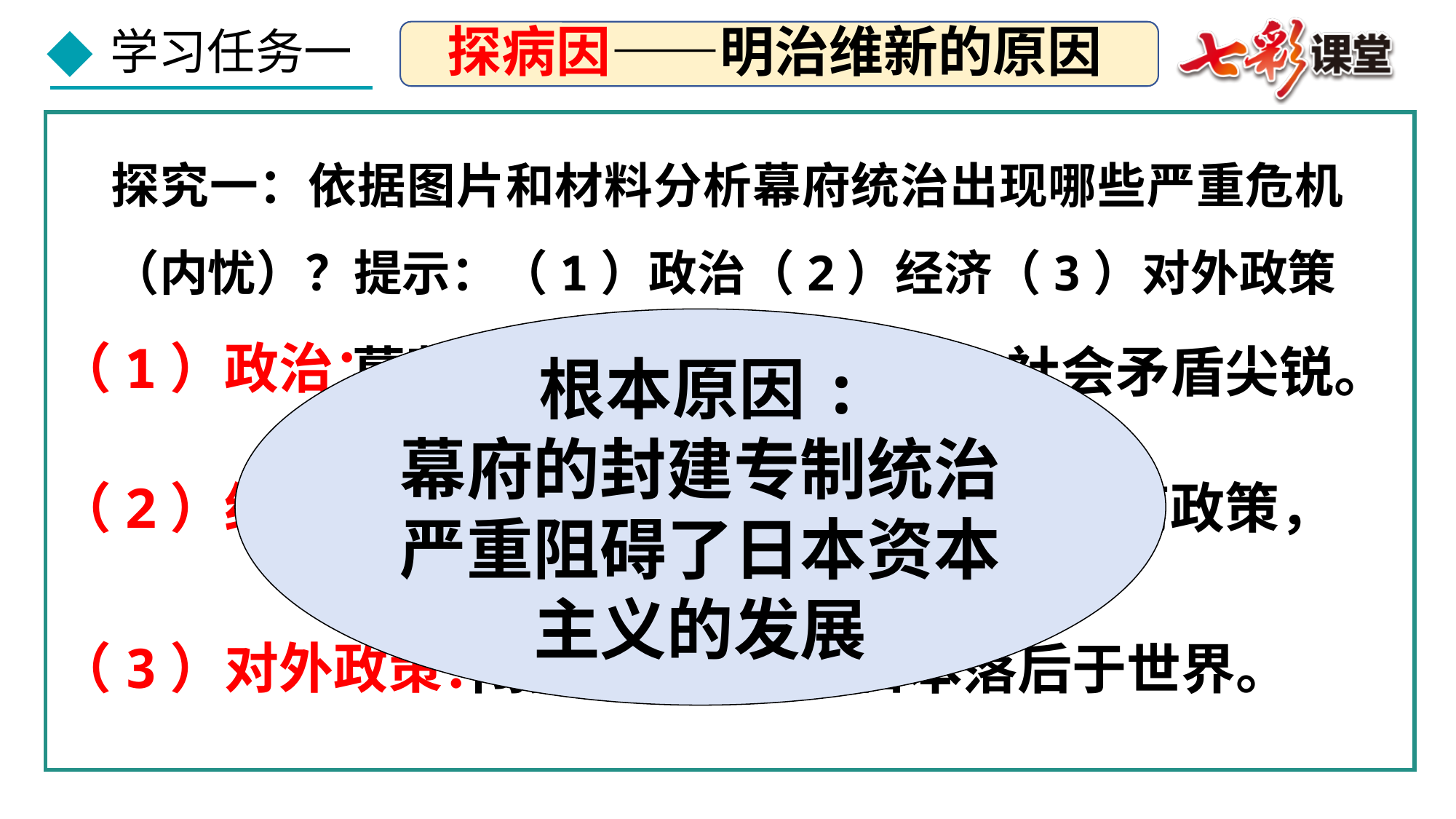

探病因——明治维新的原因

探究一：依据图片和材料分析幕府统治出现哪些严重危机（内忧）？提示：（1）政治（2）经济（3）对外政策
根本原因:
幕府的封建专制统治严重阻碍了日本资本主义的发展
（1）政治：
幕藩体制，社会等级森严，社会矛盾尖锐。
（2）经济：
手工业破产、黄金外流和重农抑商政策，阻碍了资本主义的发展。
（3）对外政策：
闭关锁国政策使日本落后于世界。